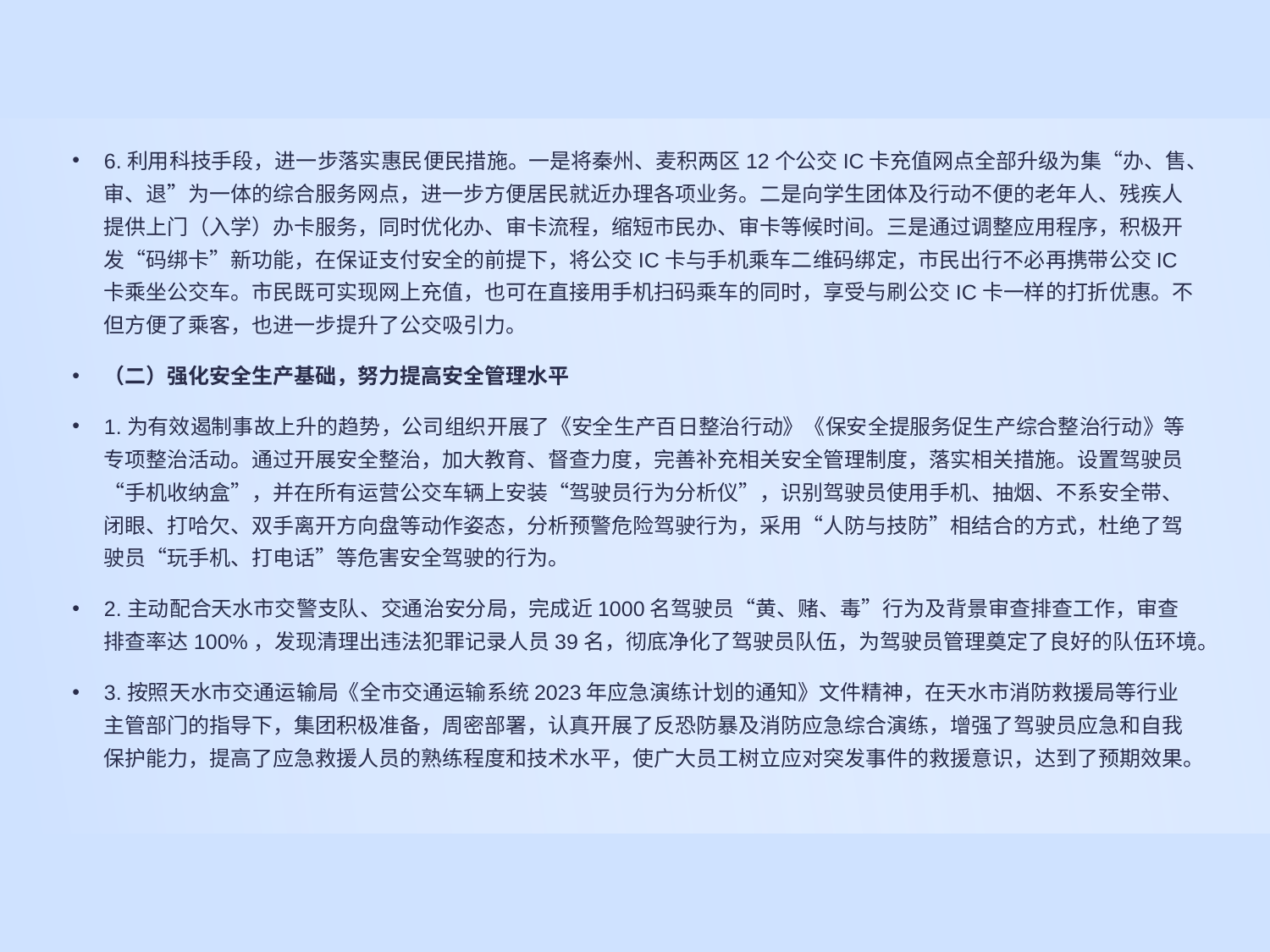

6.利用科技手段，进一步落实惠民便民措施。一是将秦州、麦积两区12个公交IC卡充值网点全部升级为集“办、售、审、退”为一体的综合服务网点，进一步方便居民就近办理各项业务。二是向学生团体及行动不便的老年人、残疾人提供上门（入学）办卡服务，同时优化办、审卡流程，缩短市民办、审卡等候时间。三是通过调整应用程序，积极开发“码绑卡”新功能，在保证支付安全的前提下，将公交IC卡与手机乘车二维码绑定，市民出行不必再携带公交IC卡乘坐公交车。市民既可实现网上充值，也可在直接用手机扫码乘车的同时，享受与刷公交IC卡一样的打折优惠。不但方便了乘客，也进一步提升了公交吸引力。
（二）强化安全生产基础，努力提高安全管理水平
1.为有效遏制事故上升的趋势，公司组织开展了《安全生产百日整治行动》《保安全提服务促生产综合整治行动》等专项整治活动。通过开展安全整治，加大教育、督查力度，完善补充相关安全管理制度，落实相关措施。设置驾驶员“手机收纳盒”，并在所有运营公交车辆上安装“驾驶员行为分析仪”，识别驾驶员使用手机、抽烟、不系安全带、闭眼、打哈欠、双手离开方向盘等动作姿态，分析预警危险驾驶行为，采用“人防与技防”相结合的方式，杜绝了驾驶员“玩手机、打电话”等危害安全驾驶的行为。
2.主动配合天水市交警支队、交通治安分局，完成近1000名驾驶员“黄、赌、毒”行为及背景审查排查工作，审查排查率达100%，发现清理出违法犯罪记录人员39名，彻底净化了驾驶员队伍，为驾驶员管理奠定了良好的队伍环境。
3.按照天水市交通运输局《全市交通运输系统2023年应急演练计划的通知》文件精神，在天水市消防救援局等行业主管部门的指导下，集团积极准备，周密部署，认真开展了反恐防暴及消防应急综合演练，增强了驾驶员应急和自我保护能力，提高了应急救援人员的熟练程度和技术水平，使广大员工树立应对突发事件的救援意识，达到了预期效果。